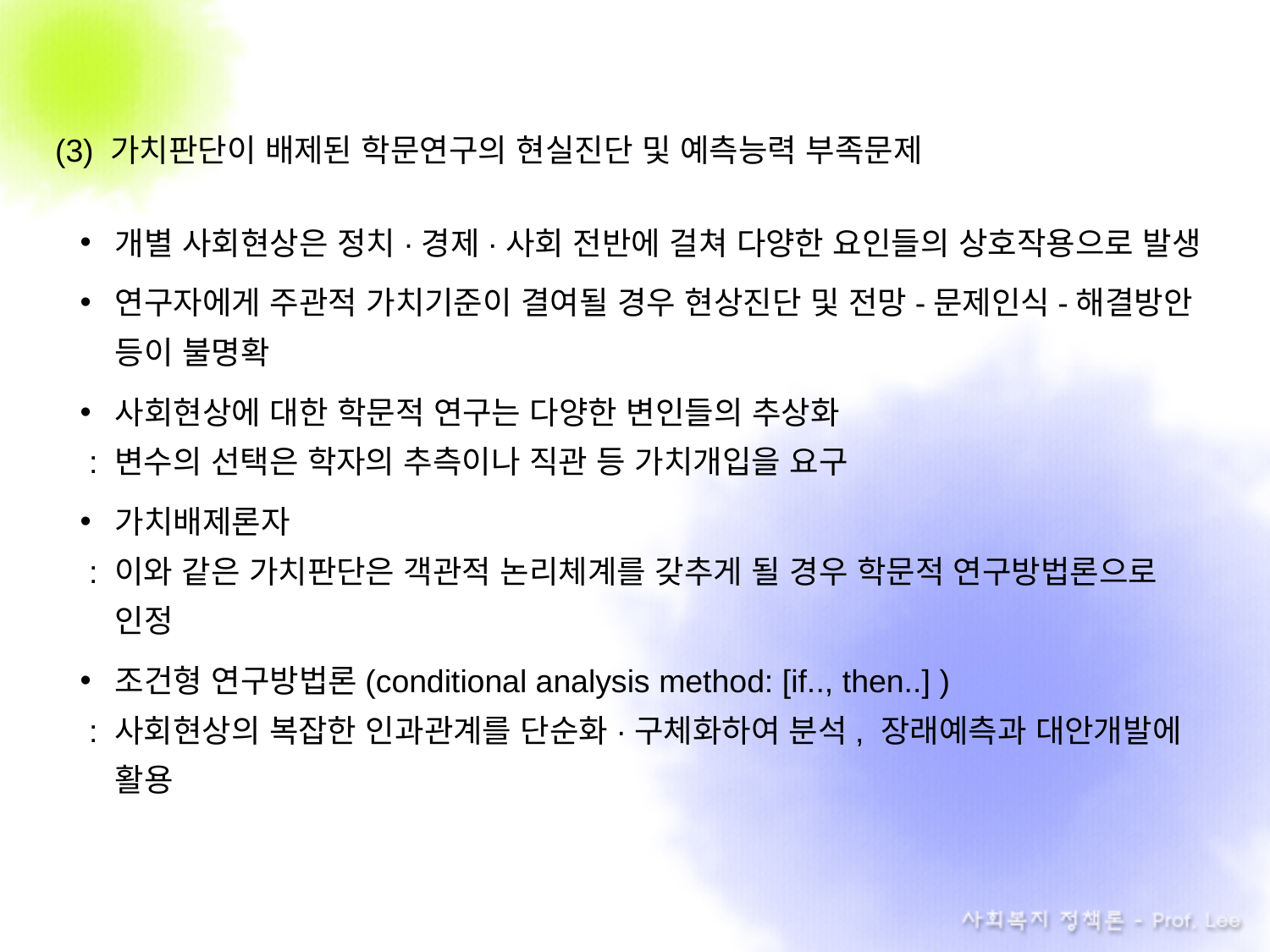

(3) 가치판단이 배제된 학문연구의 현실진단 및 예측능력 부족문제

개별 사회현상은 정치·경제·사회 전반에 걸쳐 다양한 요인들의 상호작용으로 발생
연구자에게 주관적 가치기준이 결여될 경우 현상진단 및 전망-문제인식-해결방안 등이 불명확
사회현상에 대한 학문적 연구는 다양한 변인들의 추상화
 : 변수의 선택은 학자의 추측이나 직관 등 가치개입을 요구
가치배제론자
 : 이와 같은 가치판단은 객관적 논리체계를 갖추게 될 경우 학문적 연구방법론으로 인정
조건형 연구방법론(conditional analysis method: [if.., then..] )
 : 사회현상의 복잡한 인과관계를 단순화·구체화하여 분석, 장래예측과 대안개발에 활용